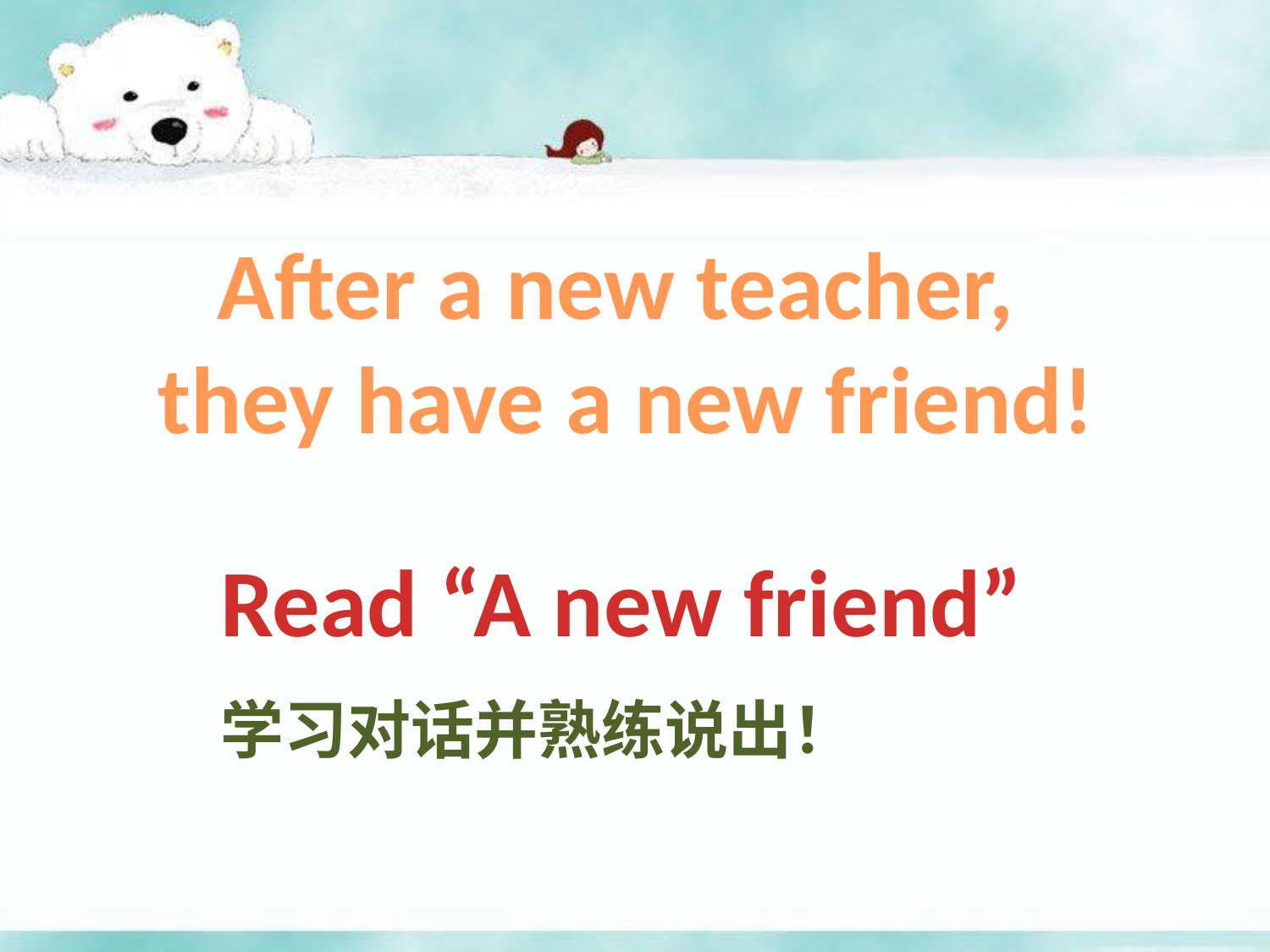

After a new teacher,
 they have a new friend!
Read “A new friend”
学习对话并熟练说出！